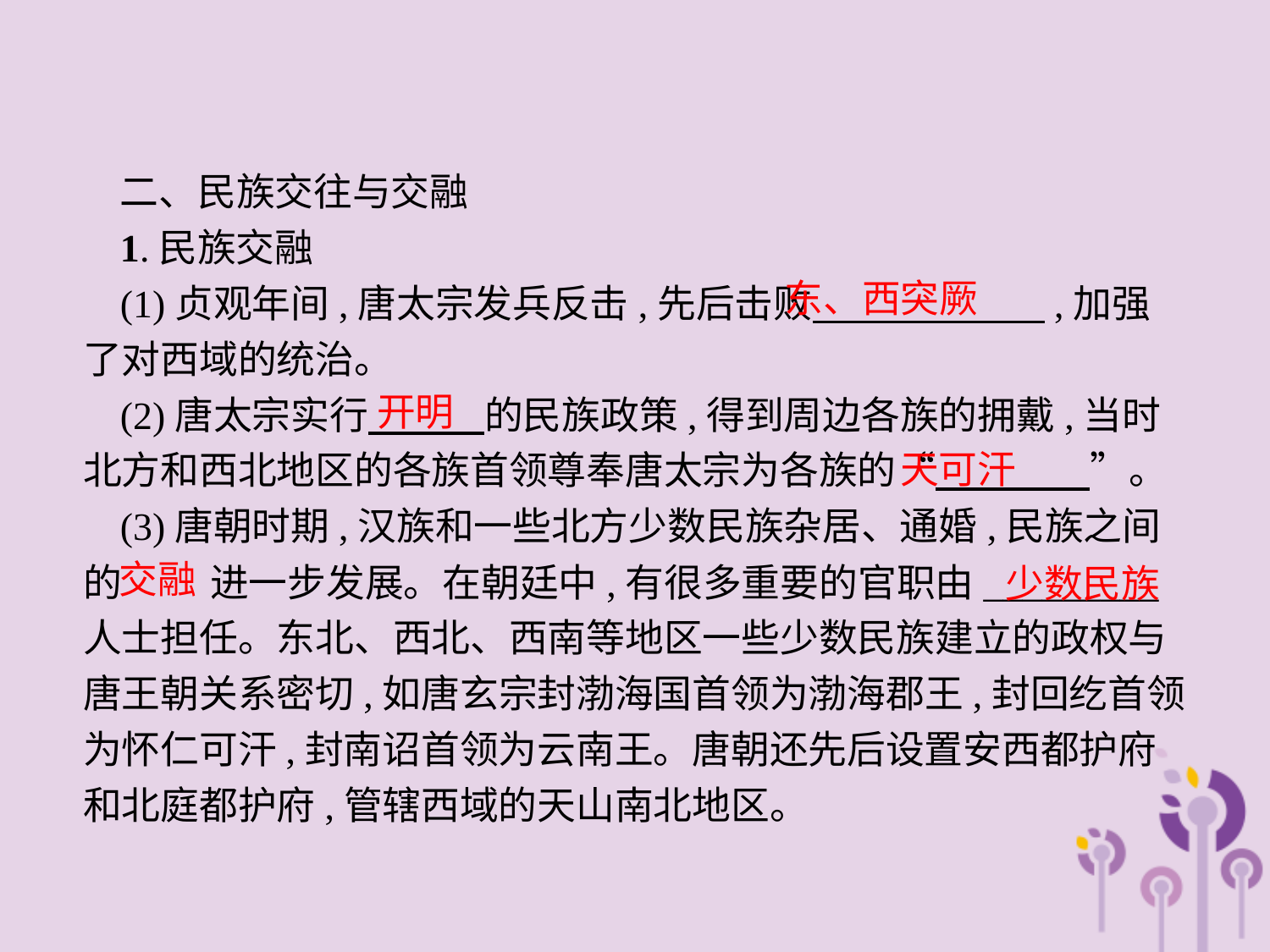

二、民族交往与交融
1.民族交融
(1)贞观年间,唐太宗发兵反击,先后击败　　　　　　,加强了对西域的统治。
(2)唐太宗实行　　　的民族政策,得到周边各族的拥戴,当时北方和西北地区的各族首领尊奉唐太宗为各族的“　　　　”。
(3)唐朝时期,汉族和一些北方少数民族杂居、通婚,民族之间的	进一步发展。在朝廷中,有很多重要的官职由_________人士担任。东北、西北、西南等地区一些少数民族建立的政权与唐王朝关系密切,如唐玄宗封渤海国首领为渤海郡王,封回纥首领为怀仁可汗,封南诏首领为云南王。唐朝还先后设置安西都护府和北庭都护府,管辖西域的天山南北地区。
东、西突厥
开明
天可汗
交融
少数民族